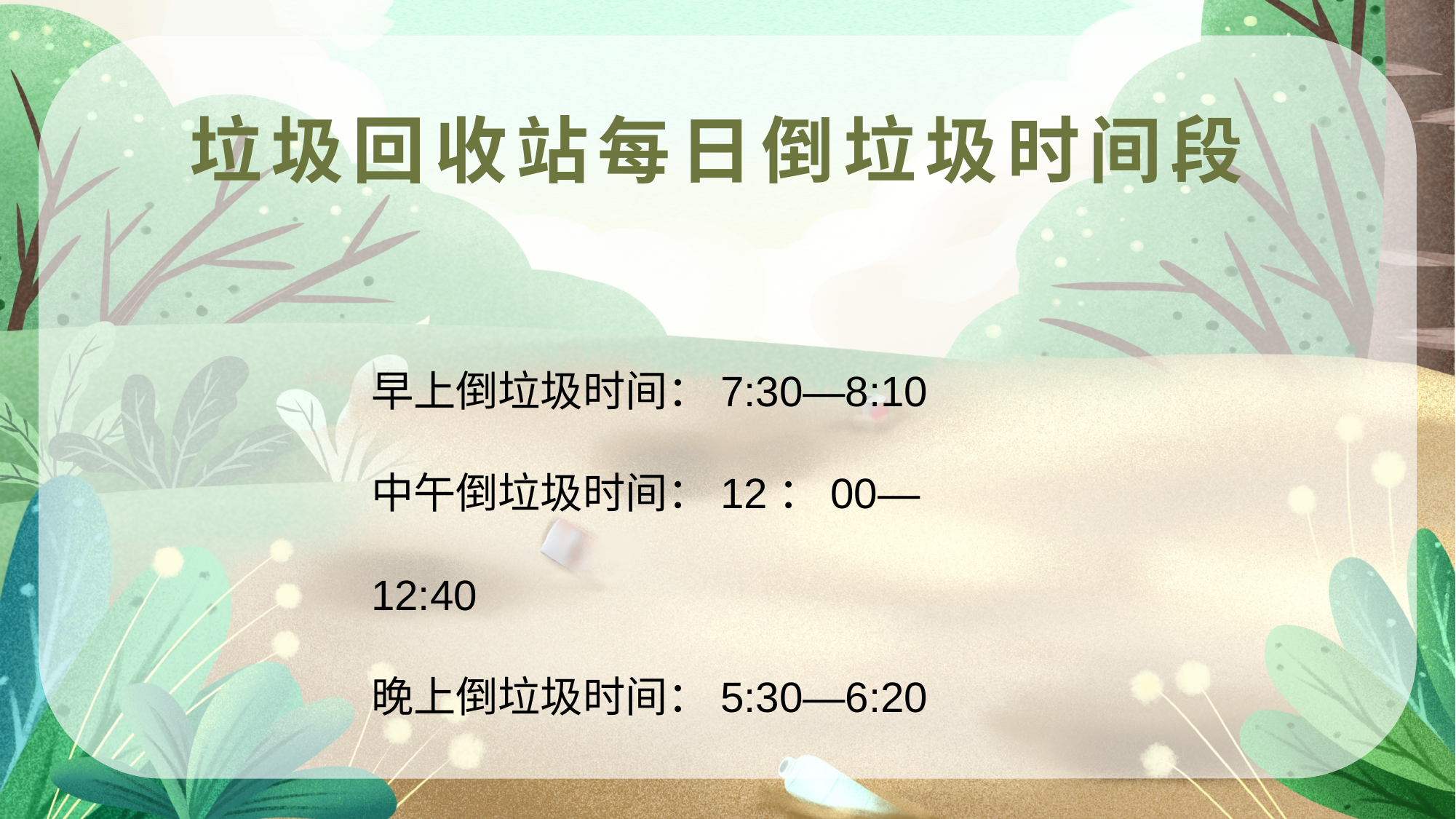

垃圾回收站每日倒垃圾时间段
早上倒垃圾时间：7:30—8:10
中午倒垃圾时间：12：00—12:40
晚上倒垃圾时间：5:30—6:20